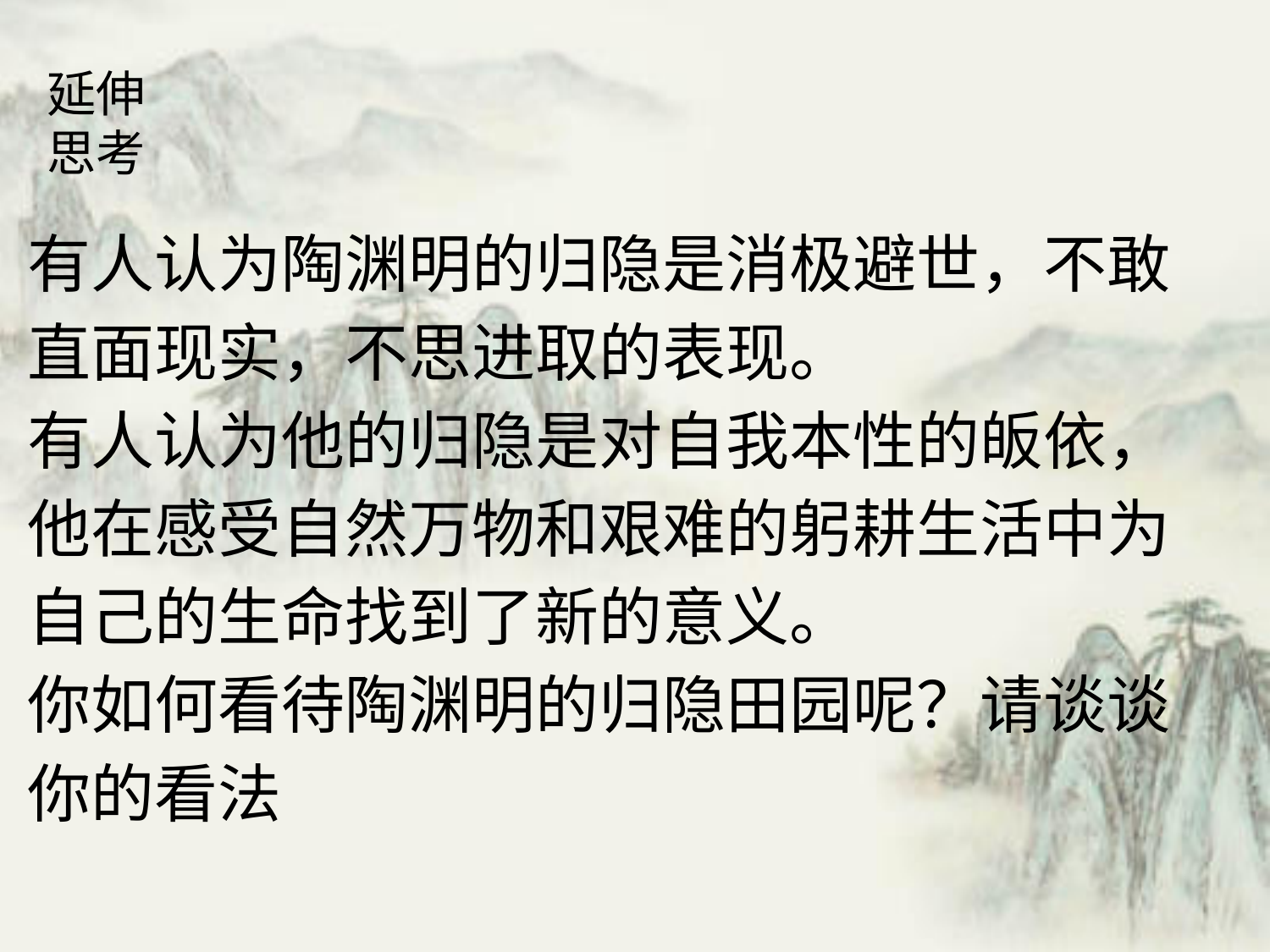

延伸思考
有人认为陶渊明的归隐是消极避世，不敢直面现实，不思进取的表现。
有人认为他的归隐是对自我本性的皈依，他在感受自然万物和艰难的躬耕生活中为自己的生命找到了新的意义。
你如何看待陶渊明的归隐田园呢？请谈谈你的看法